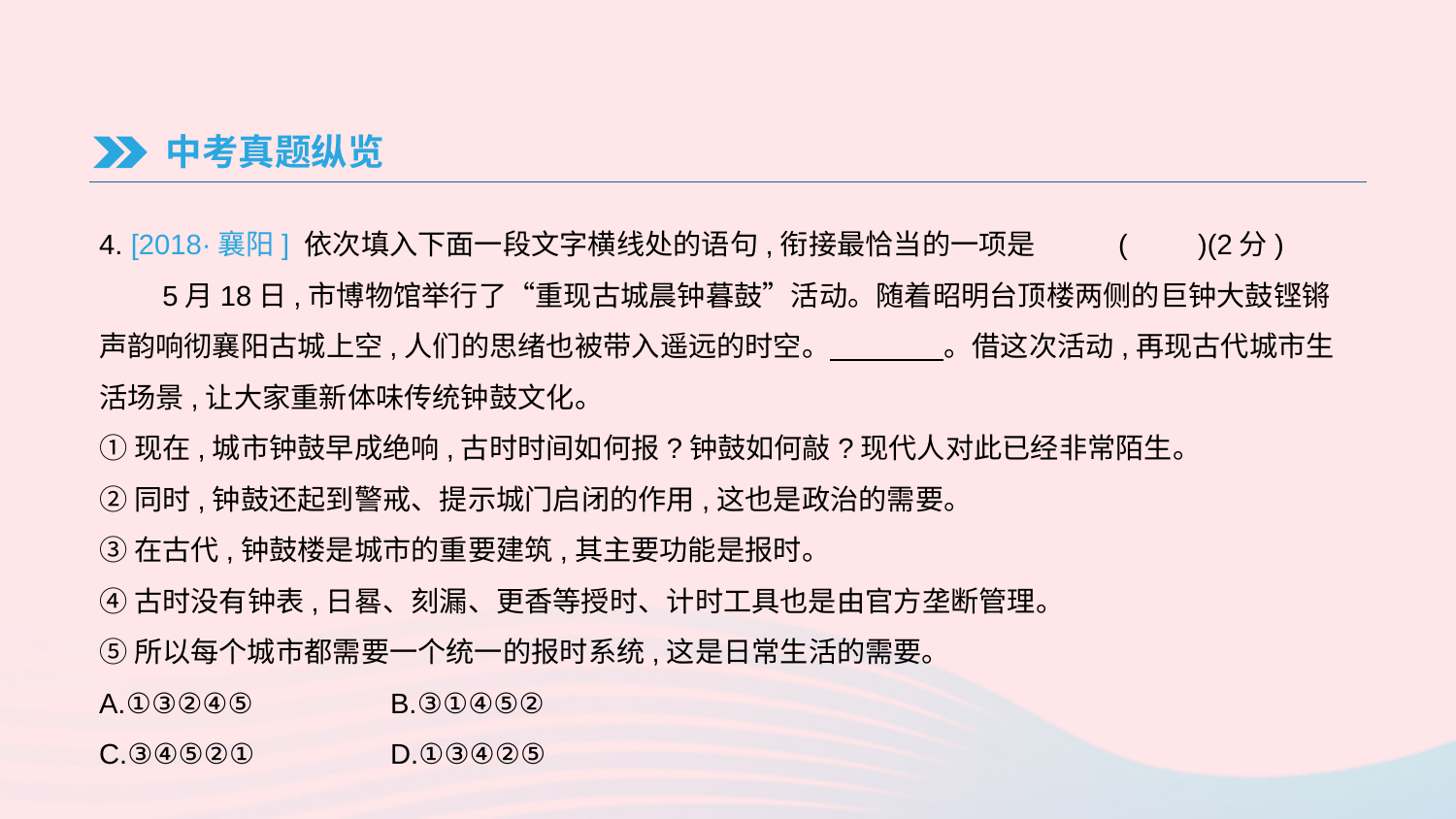

中考真题纵览

4. [2018·襄阳] 依次填入下面一段文字横线处的语句,衔接最恰当的一项是	(　　)(2分)
　　5月18日,市博物馆举行了“重现古城晨钟暮鼓”活动。随着昭明台顶楼两侧的巨钟大鼓铿锵声韵响彻襄阳古城上空,人们的思绪也被带入遥远的时空。　　　　。借这次活动,再现古代城市生活场景,让大家重新体味传统钟鼓文化。
①现在,城市钟鼓早成绝响,古时时间如何报?钟鼓如何敲?现代人对此已经非常陌生。
②同时,钟鼓还起到警戒、提示城门启闭的作用,这也是政治的需要。
③在古代,钟鼓楼是城市的重要建筑,其主要功能是报时。
④古时没有钟表,日晷、刻漏、更香等授时、计时工具也是由官方垄断管理。
⑤所以每个城市都需要一个统一的报时系统,这是日常生活的需要。
A.①③②④⑤	B.③①④⑤②
C.③④⑤②①	D.①③④②⑤